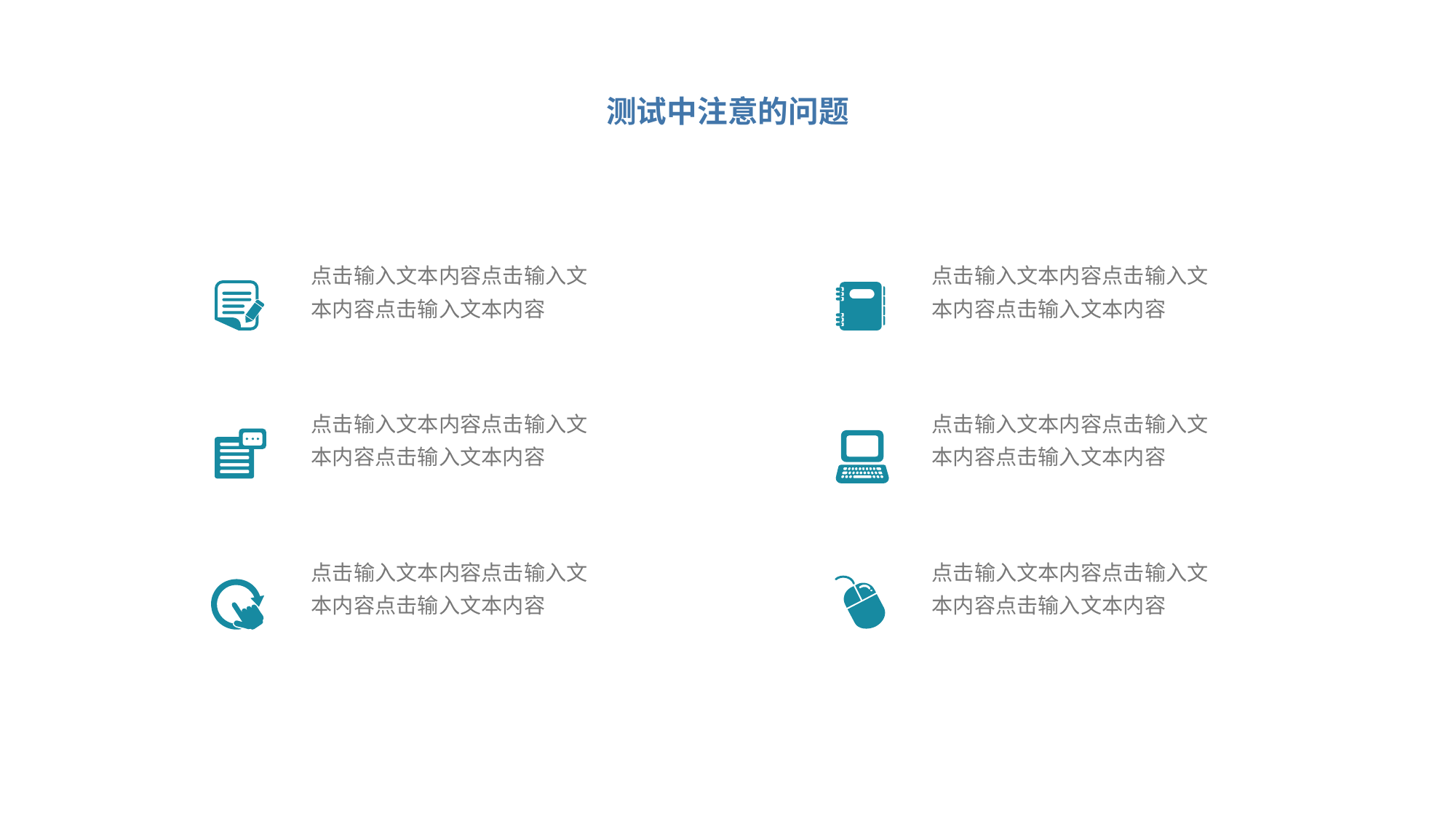

测试中注意的问题
点击输入文本内容点击输入文本内容点击输入文本内容
点击输入文本内容点击输入文本内容点击输入文本内容

点击输入文本内容点击输入文本内容点击输入文本内容
点击输入文本内容点击输入文本内容点击输入文本内容

点击输入文本内容点击输入文本内容点击输入文本内容
点击输入文本内容点击输入文本内容点击输入文本内容